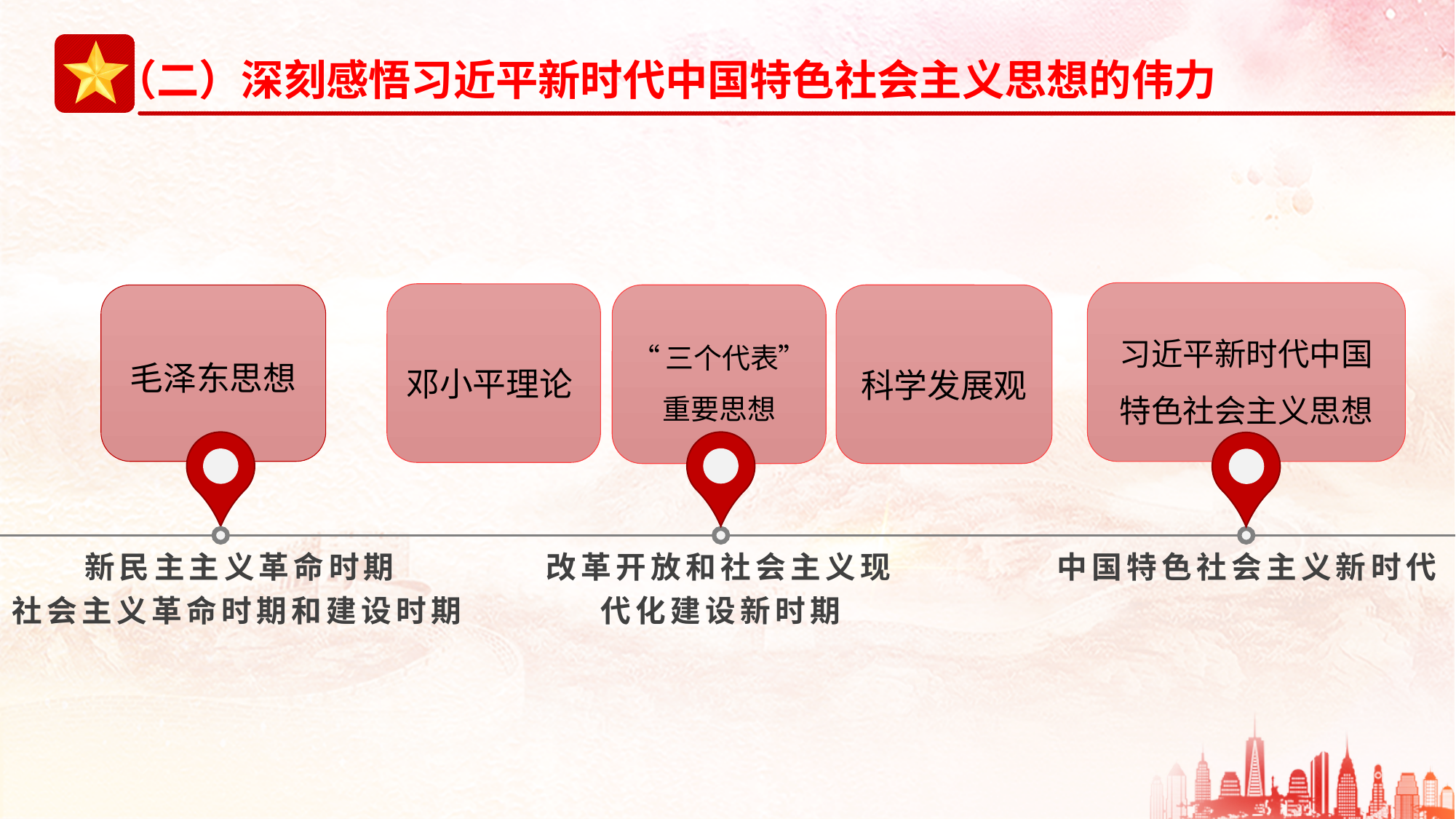

习近平新时代中国特色社会主义思想
邓小平理论
毛泽东思想
“三个代表”
重要思想
科学发展观

新民主主义革命时期
社会主义革命时期和建设时期
改革开放和社会主义现代化建设新时期
中国特色社会主义新时代